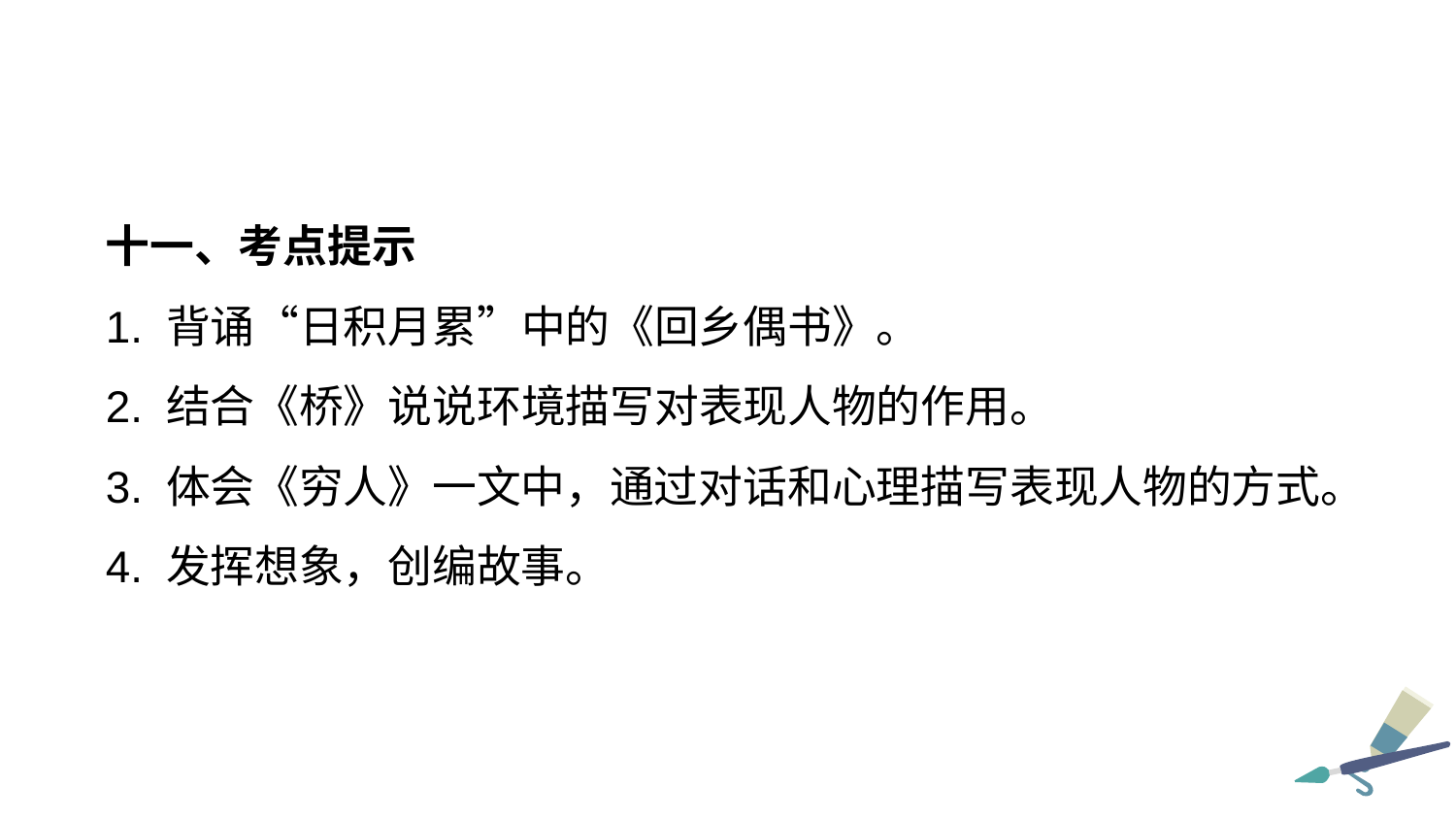

十一、考点提示
1. 背诵“日积月累”中的《回乡偶书》。
2. 结合《桥》说说环境描写对表现人物的作用。
3. 体会《穷人》一文中，通过对话和心理描写表现人物的方式。
4. 发挥想象，创编故事。